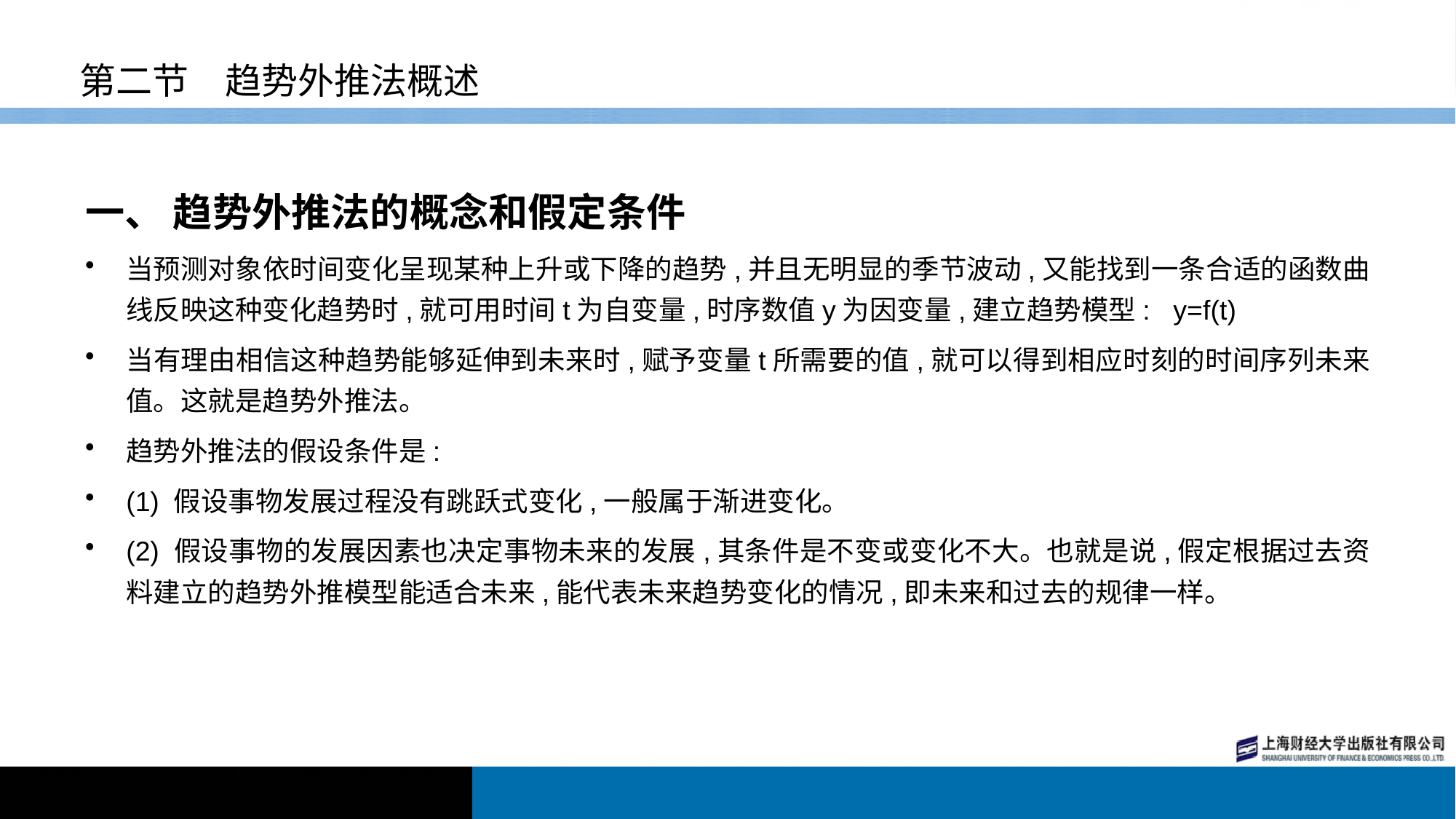

# 第二节　趋势外推法概述
一、 趋势外推法的概念和假定条件
当预测对象依时间变化呈现某种上升或下降的趋势,并且无明显的季节波动,又能找到一条合适的函数曲线反映这种变化趋势时,就可用时间t为自变量,时序数值y为因变量,建立趋势模型:   y=f(t)
当有理由相信这种趋势能够延伸到未来时,赋予变量t所需要的值,就可以得到相应时刻的时间序列未来值。这就是趋势外推法。
趋势外推法的假设条件是:
(1) 假设事物发展过程没有跳跃式变化,一般属于渐进变化。
(2) 假设事物的发展因素也决定事物未来的发展,其条件是不变或变化不大。也就是说,假定根据过去资料建立的趋势外推模型能适合未来,能代表未来趋势变化的情况,即未来和过去的规律一样。
7